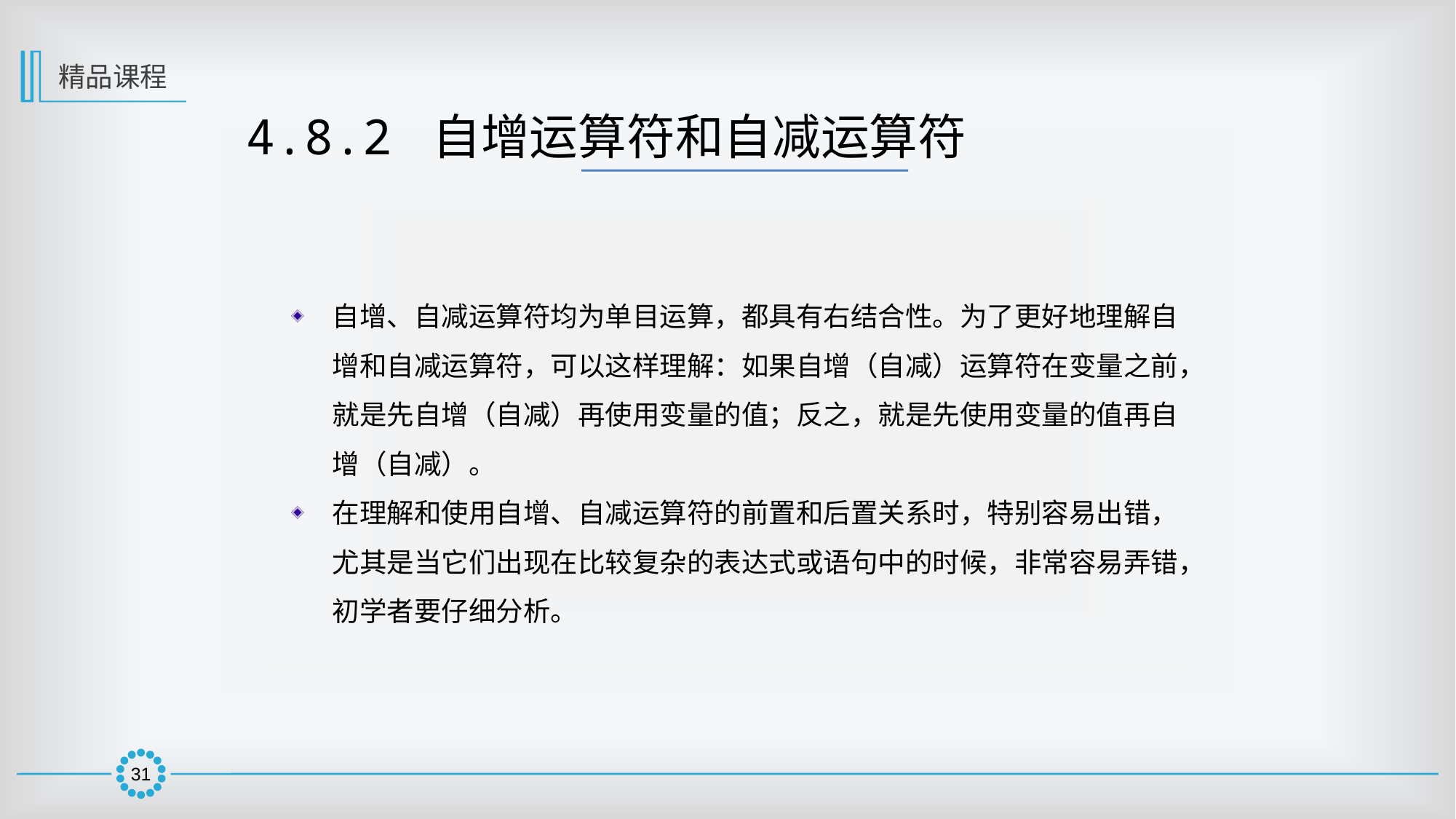

精品课程
4.8.2 自增运算符和自减运算符

自增、自减运算符均为单目运算，都具有右结合性。为了更好地理解自增和自减运算符，可以这样理解：如果自增（自减）运算符在变量之前，就是先自增（自减）再使用变量的值；反之，就是先使用变量的值再自增（自减）。
在理解和使用自增、自减运算符的前置和后置关系时，特别容易出错，尤其是当它们出现在比较复杂的表达式或语句中的时候，非常容易弄错，初学者要仔细分析。

31